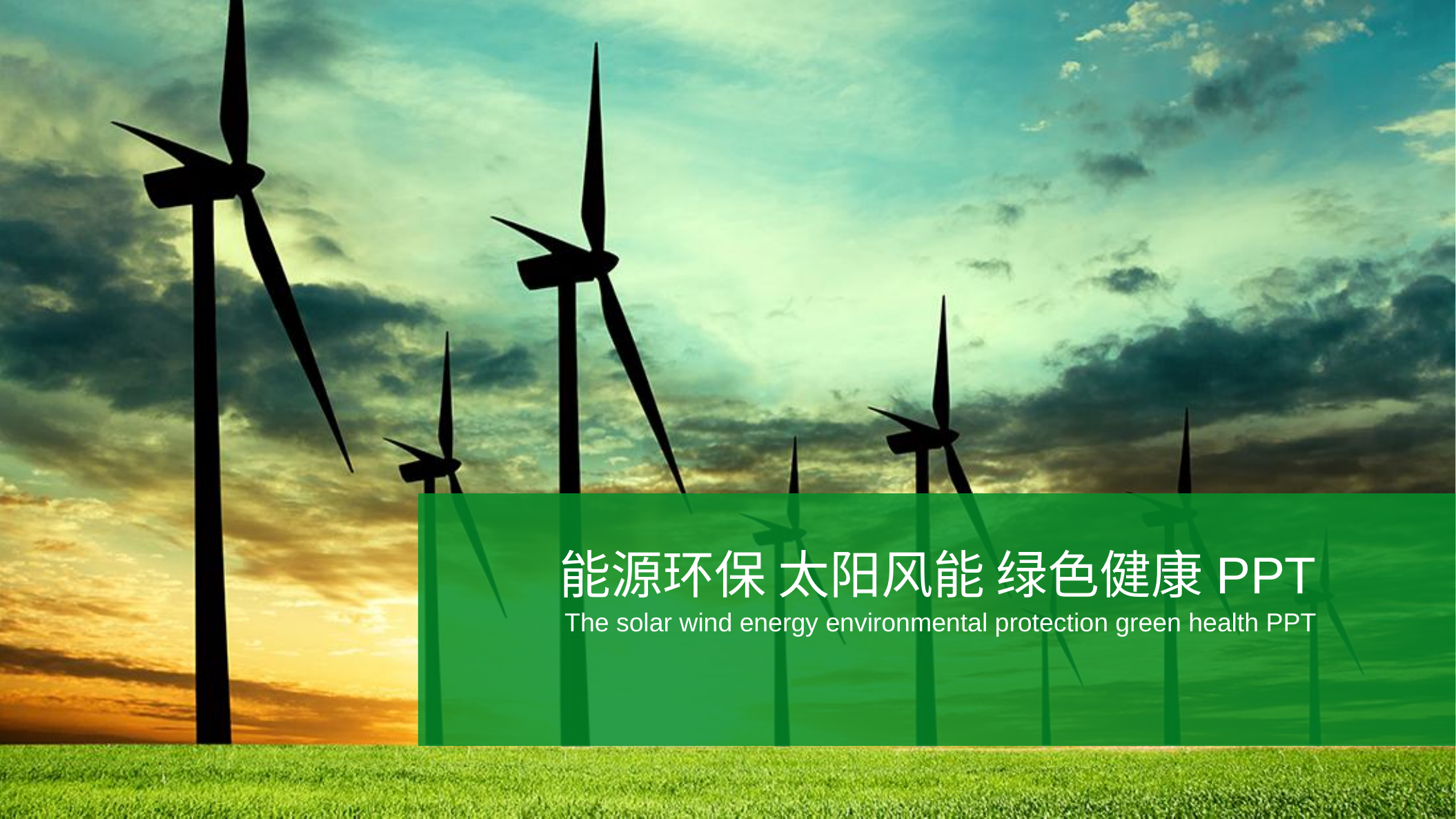

能源环保 太阳风能 绿色健康PPT
The solar wind energy environmental protection green health PPT